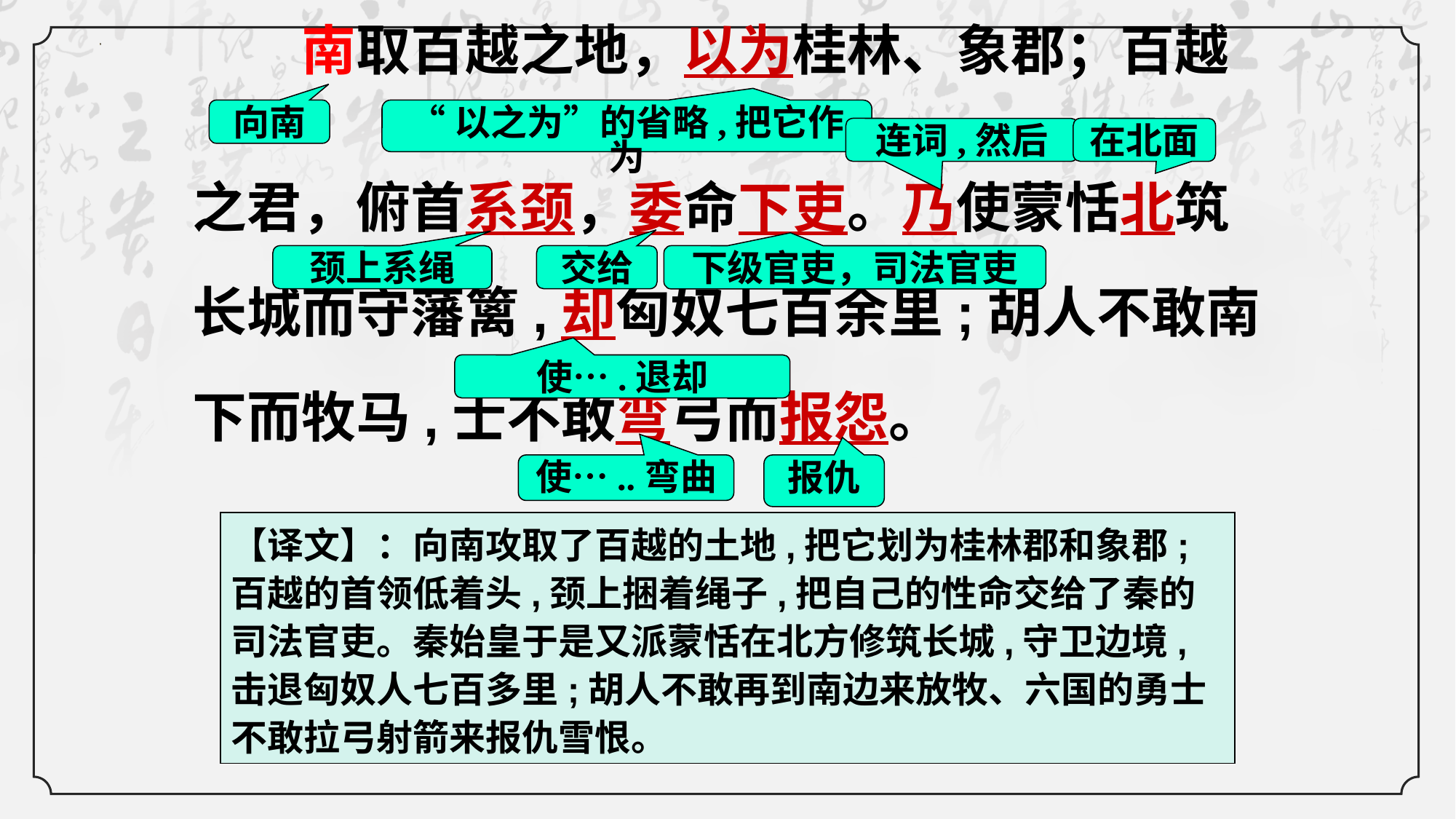

南取百越之地，以为桂林、象郡；百越

之君，俯首系颈，委命下吏。乃使蒙恬北筑

长城而守藩篱,却匈奴七百余里;胡人不敢南

下而牧马,士不敢弯弓而报怨。
向南
“以之为”的省略,把它作为
连词,然后
在北面
颈上系绳
交给
下级官吏，司法官吏
使….退却
使…..弯曲
报仇
【译文】：向南攻取了百越的土地,把它划为桂林郡和象郡;百越的首领低着头,颈上捆着绳子,把自己的性命交给了秦的司法官吏。秦始皇于是又派蒙恬在北方修筑长城,守卫边境,击退匈奴人七百多里;胡人不敢再到南边来放牧、六国的勇士不敢拉弓射箭来报仇雪恨。